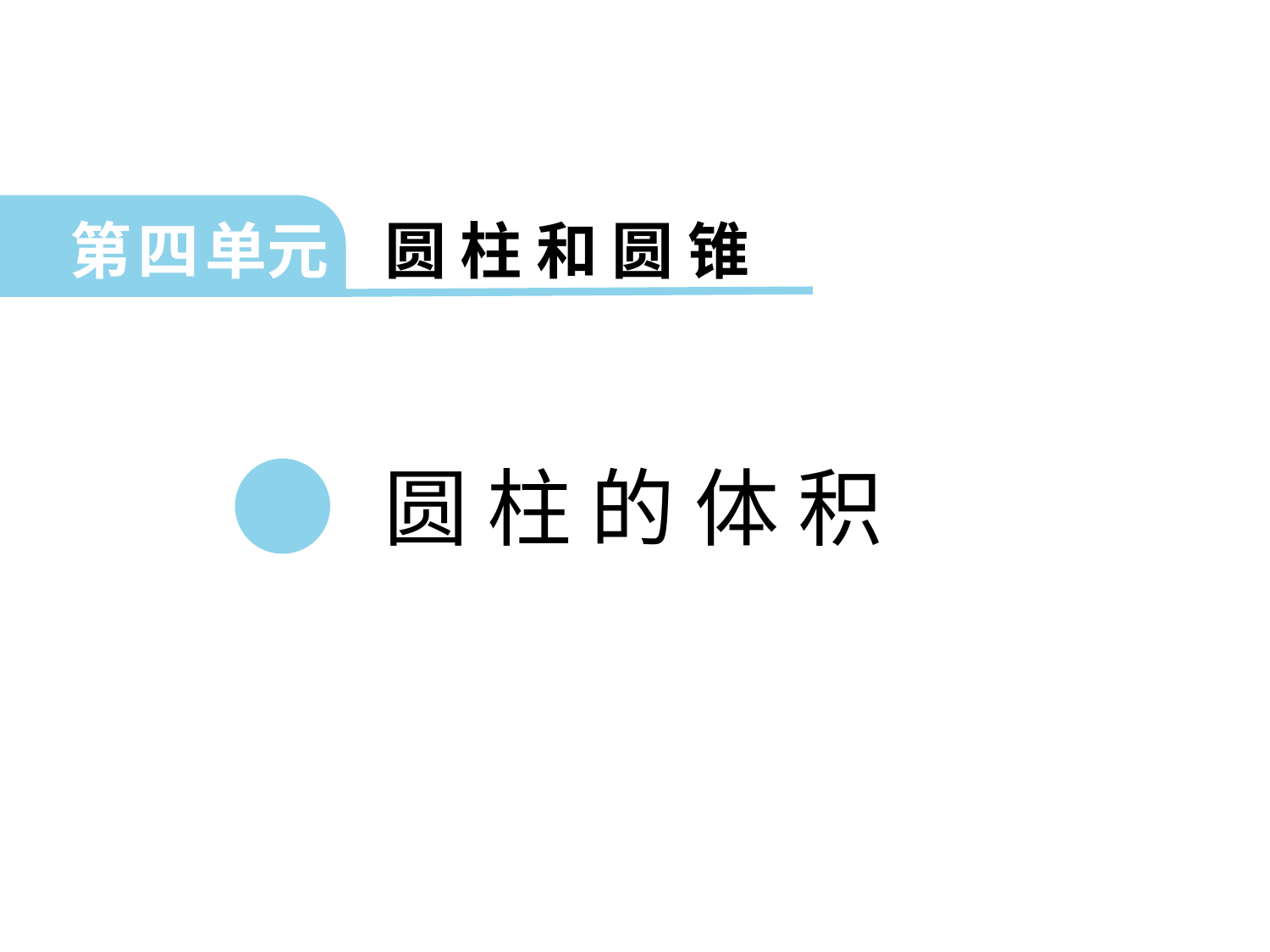

第 四 单元    圆 柱 和 圆 锥

圆 柱 的 体 积